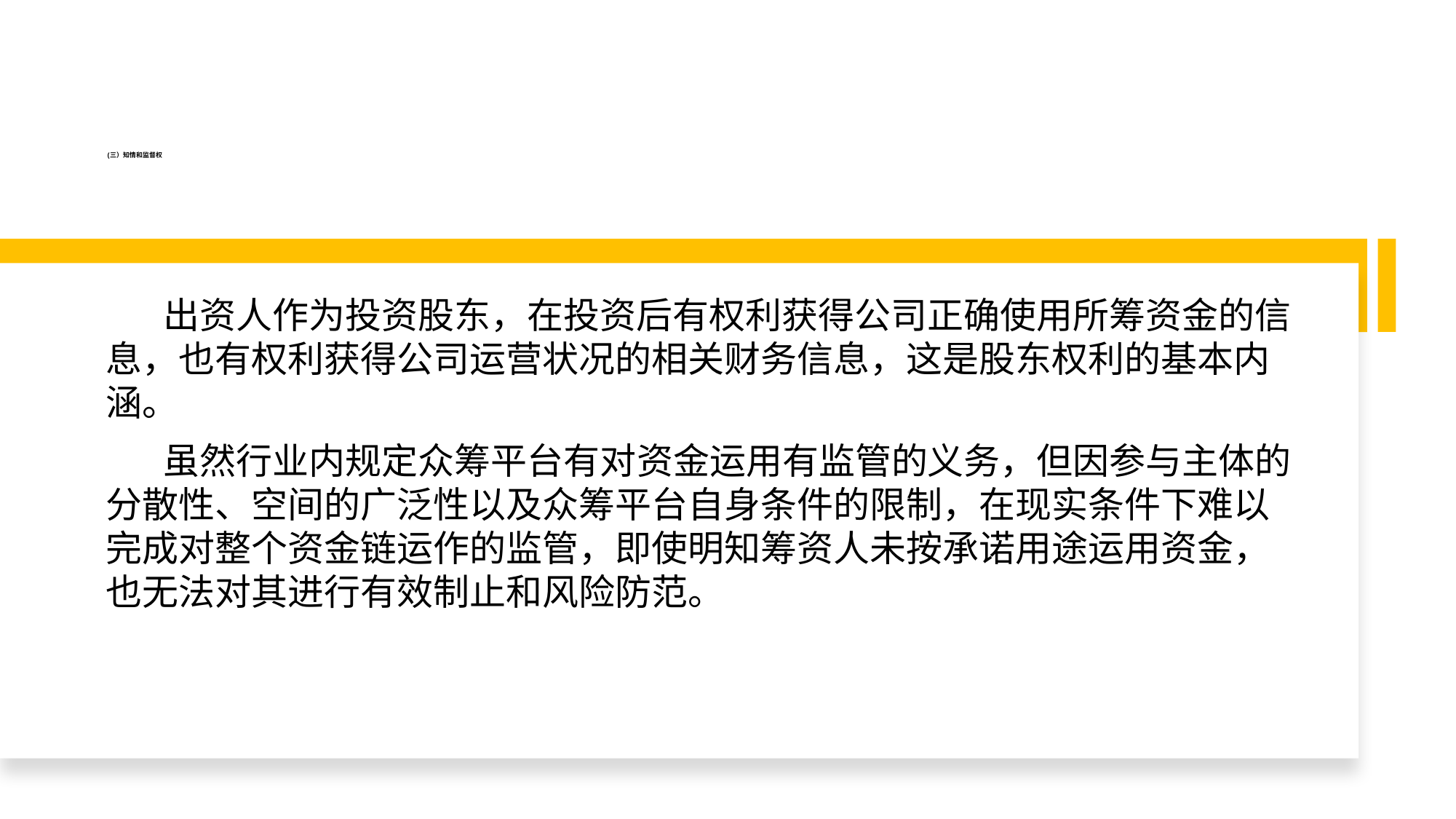

# (三）知情和监督权

      出资人作为投资股东，在投资后有权利获得公司正确使用所筹资金的信息，也有权利获得公司运营状况的相关财务信息，这是股东权利的基本内涵。
      虽然行业内规定众筹平台有对资金运用有监管的义务，但因参与主体的分散性、空间的广泛性以及众筹平台自身条件的限制，在现实条件下难以完成对整个资金链运作的监管，即使明知筹资人未按承诺用途运用资金，也无法对其进行有效制止和风险防范。